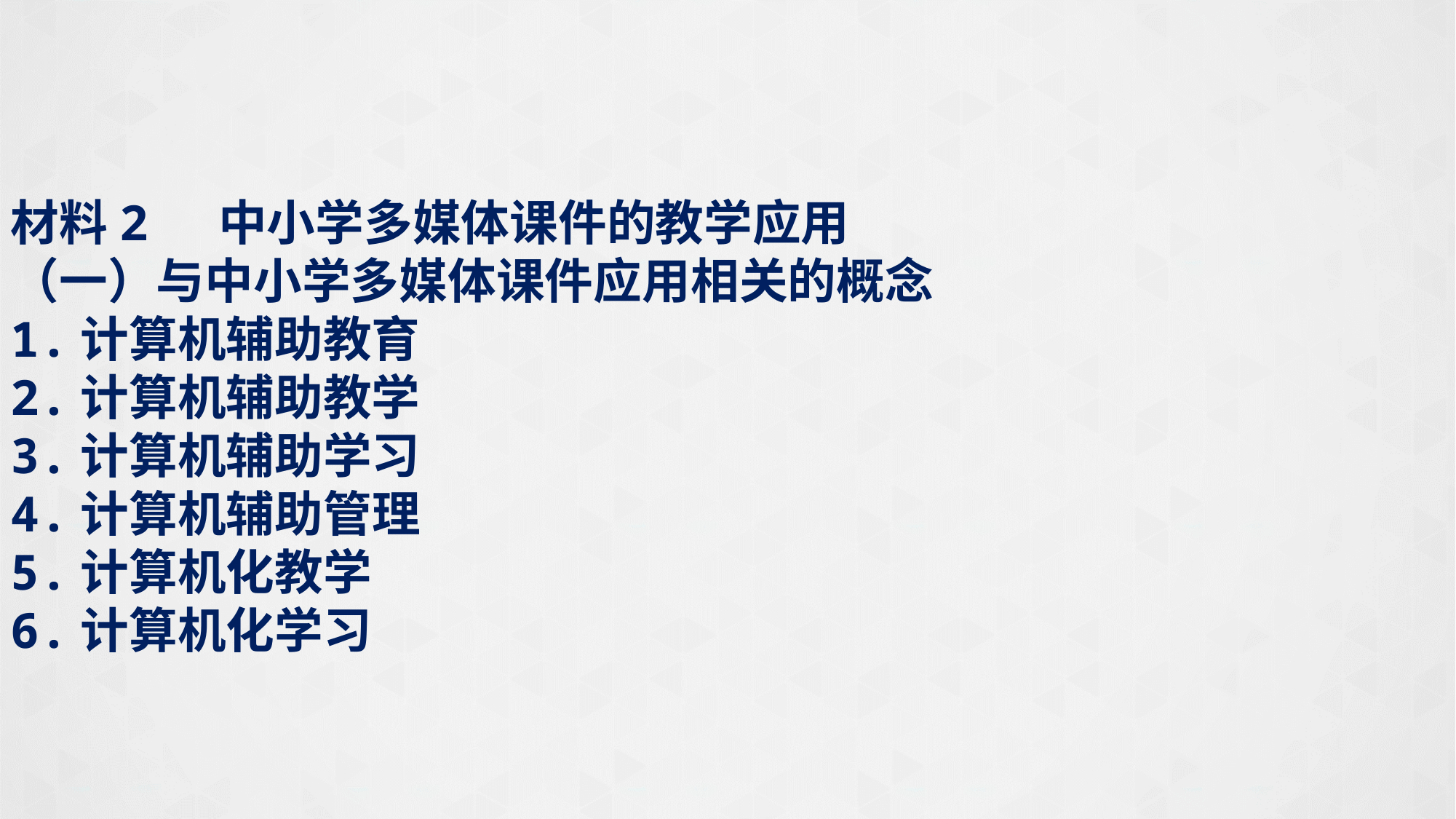

材料2  中小学多媒体课件的教学应用
（一）与中小学多媒体课件应用相关的概念
1.计算机辅助教育
2.计算机辅助教学
3.计算机辅助学习
4.计算机辅助管理
5.计算机化教学
6.计算机化学习